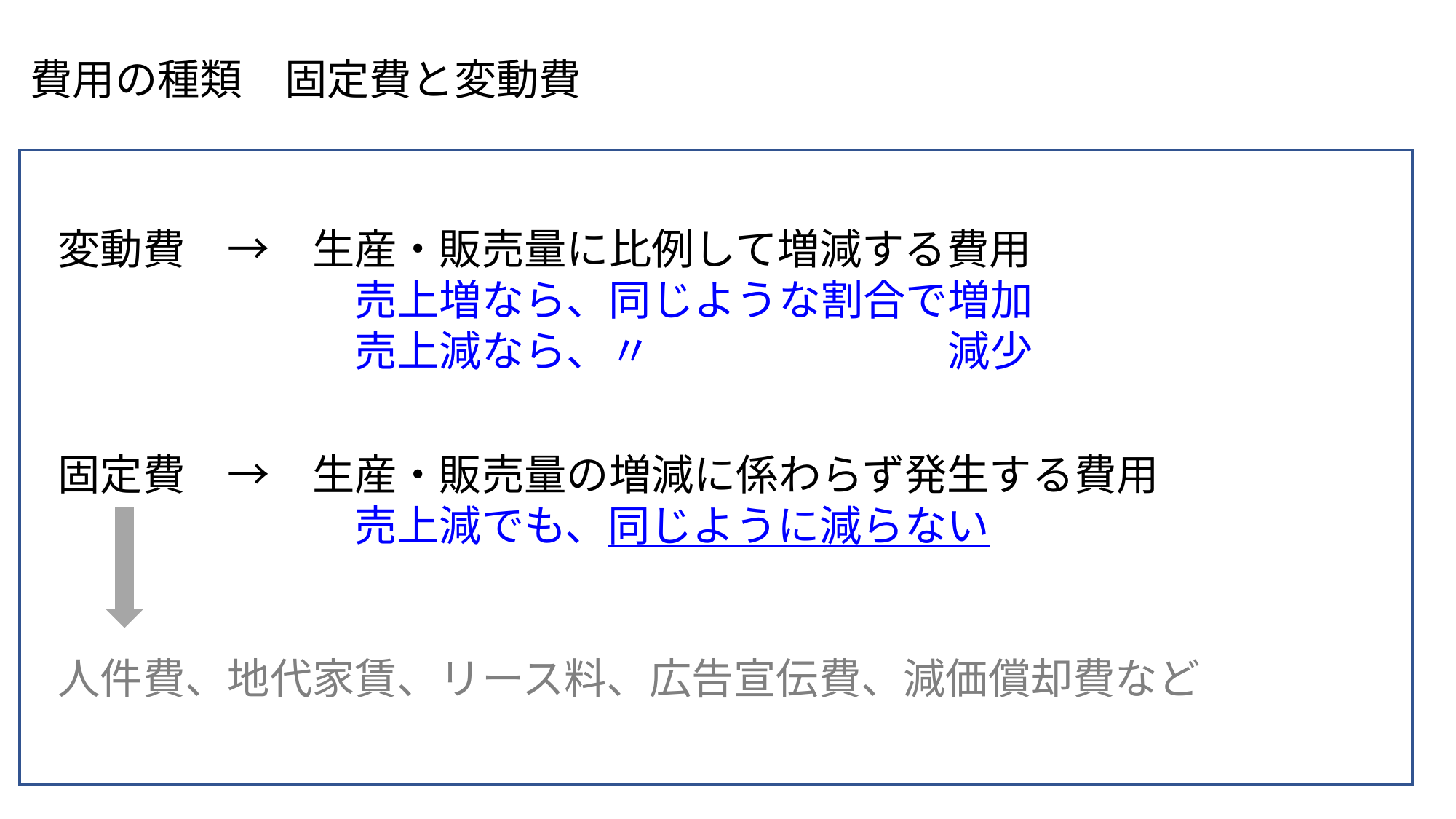

費用の種類　固定費と変動費

変動費　→　生産・販売量に比例して増減する費用
　　　　　　　売上増なら、同じような割合で増加
　　　　　　　売上減なら、〃　　　　　　　減少

固定費　→　生産・販売量の増減に係わらず発生する費用
　　　　　　　売上減でも、同じように減らない

人件費、地代家賃、リース料、広告宣伝費、減価償却費など